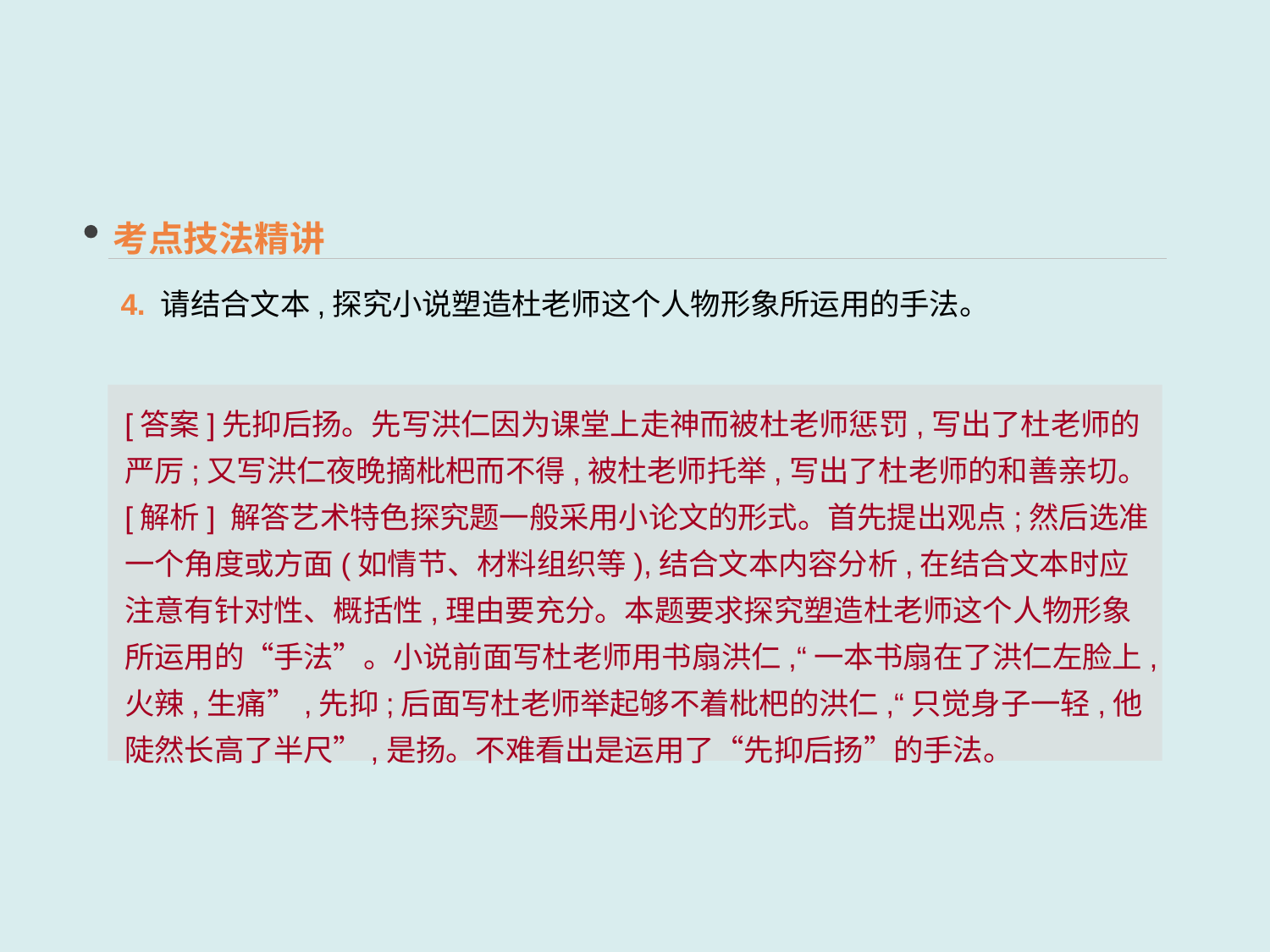

考点技法精讲

4. 请结合文本,探究小说塑造杜老师这个人物形象所运用的手法。

[答案]先抑后扬。先写洪仁因为课堂上走神而被杜老师惩罚,写出了杜老师的严厉;又写洪仁夜晚摘枇杷而不得,被杜老师托举,写出了杜老师的和善亲切。
[解析] 解答艺术特色探究题一般采用小论文的形式。首先提出观点;然后选准一个角度或方面(如情节、材料组织等),结合文本内容分析,在结合文本时应注意有针对性、概括性,理由要充分。本题要求探究塑造杜老师这个人物形象所运用的“手法”。小说前面写杜老师用书扇洪仁,“一本书扇在了洪仁左脸上,火辣,生痛”,先抑;后面写杜老师举起够不着枇杷的洪仁,“只觉身子一轻,他陡然长高了半尺”,是扬。不难看出是运用了“先抑后扬”的手法。